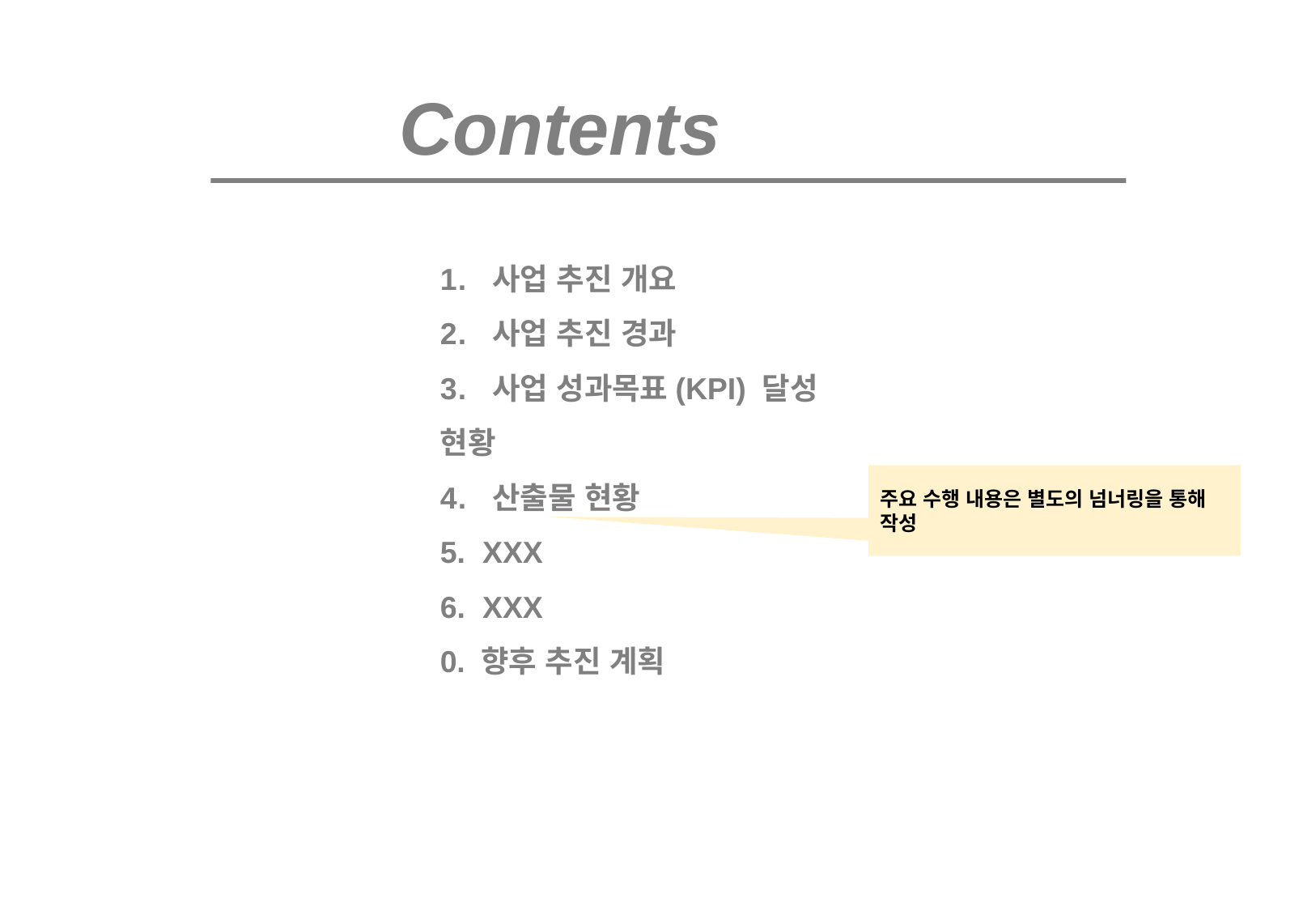

Contents

  사업 추진 개요
  사업 추진 경과
  사업 성과목표(KPI) 달성 현황
  산출물 현황
  XXX
  XXX
0. 향후 추진 계획
주요 수행 내용은 별도의 넘너링을 통해
작성